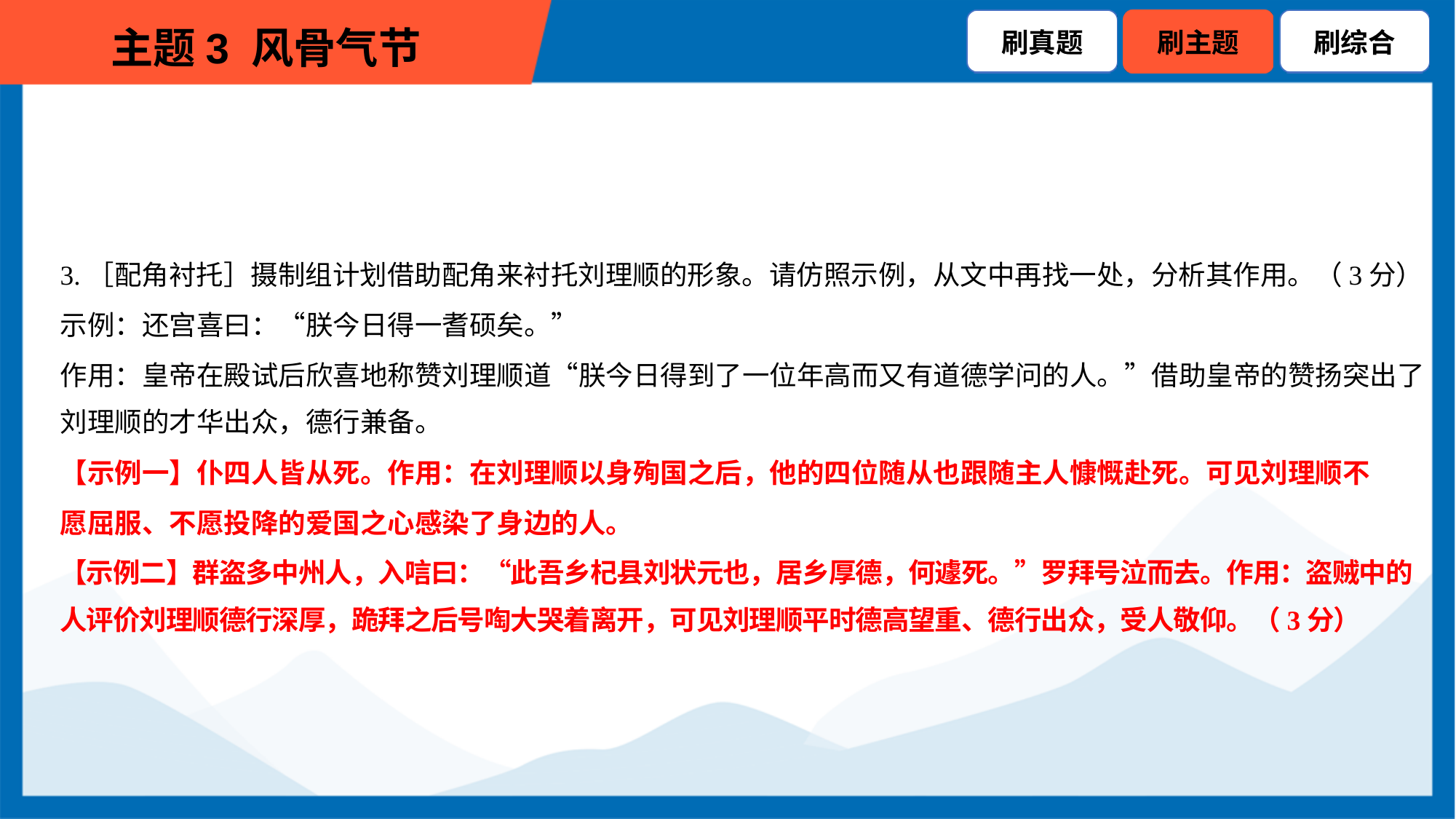

3.［配角衬托］摄制组计划借助配角来衬托刘理顺的形象。请仿照示例，从文中再找一处，分析其作用。（3分）
示例：还宫喜曰：“朕今日得一耆硕矣。”
作用：皇帝在殿试后欣喜地称赞刘理顺道“朕今日得到了一位年高而又有道德学问的人。”借助皇帝的赞扬突出了
刘理顺的才华出众，德行兼备。
【示例一】仆四人皆从死。作用：在刘理顺以身殉国之后，他的四位随从也跟随主人慷慨赴死。可见刘理顺不
愿屈服、不愿投降的爱国之心感染了身边的人。
【示例二】群盗多中州人，入唁曰：“此吾乡杞县刘状元也，居乡厚德，何遽死。”罗拜号泣而去。作用：盗贼中的
人评价刘理顺德行深厚，跪拜之后号啕大哭着离开，可见刘理顺平时德高望重、德行出众，受人敬仰。（3分）